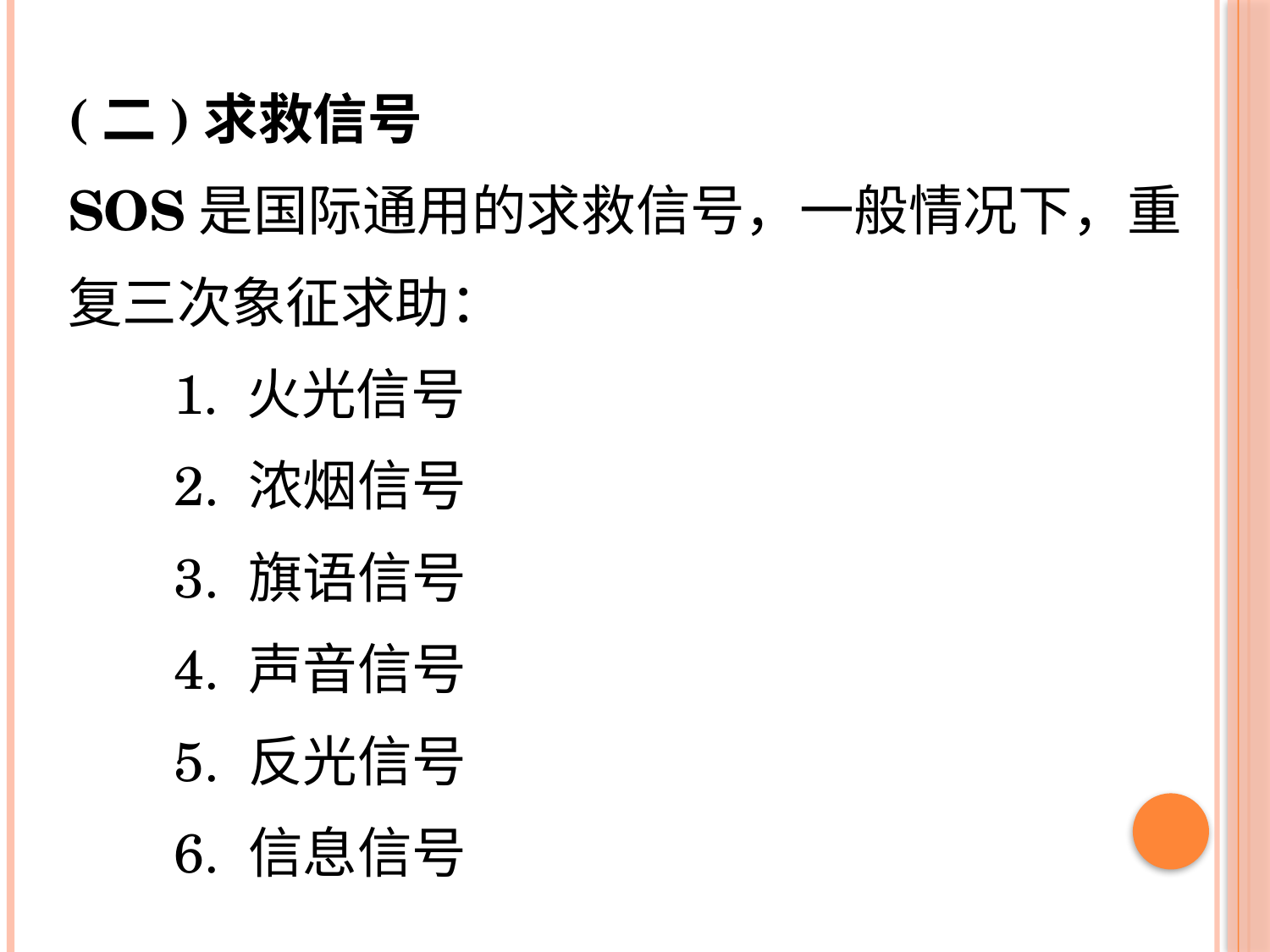

(二)求救信号
SOS是国际通用的求救信号，一般情况下，重复三次象征求助：
       1. 火光信号
       2. 浓烟信号
       3. 旗语信号
       4. 声音信号
       5. 反光信号
       6. 信息信号